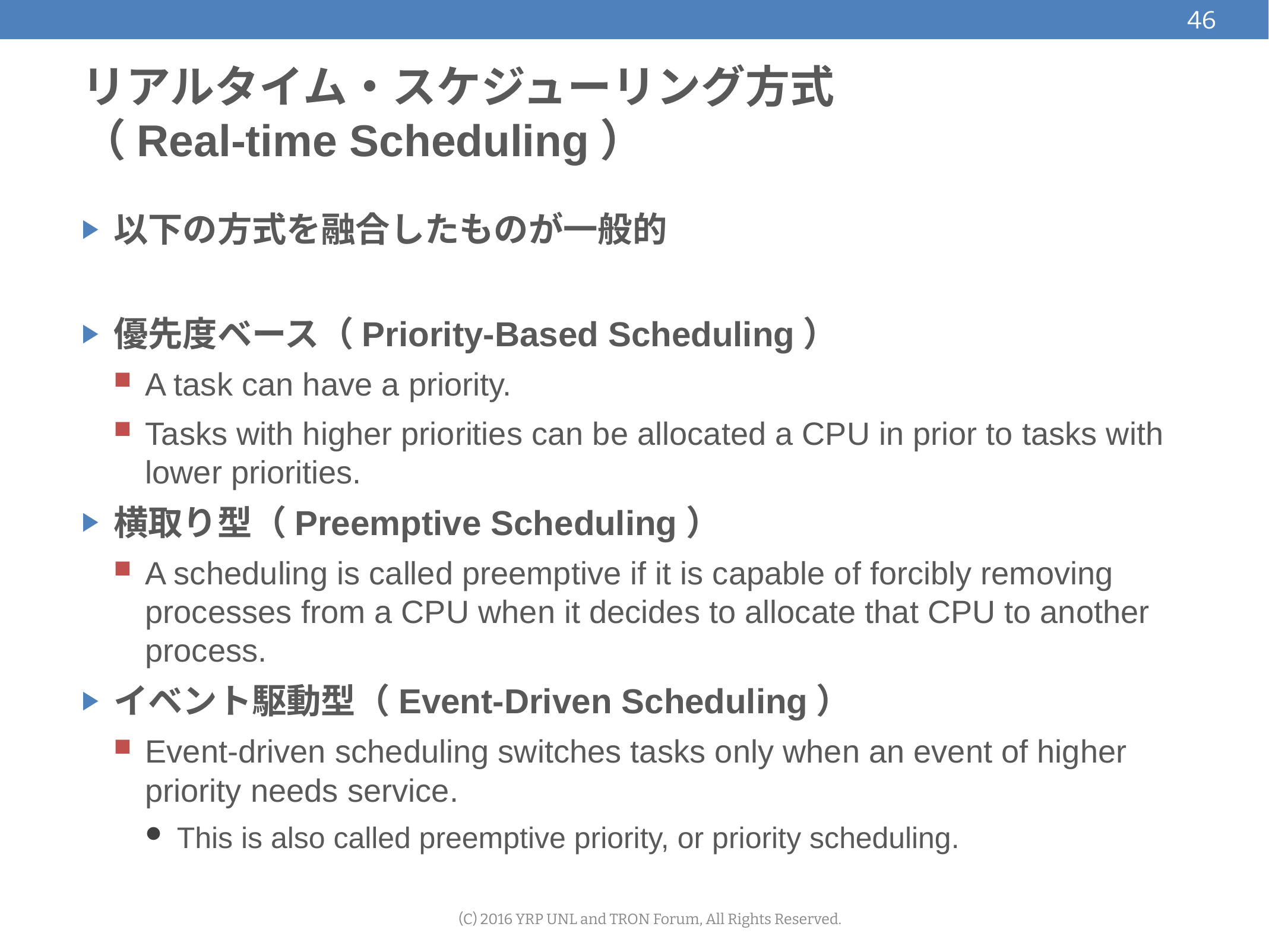

46
# リアルタイム・スケジューリング方式 （Real-time Scheduling）
以下の方式を融合したものが一般的

優先度ベース（Priority-Based Scheduling）
A task can have a priority.
Tasks with higher priorities can be allocated a CPU in prior to tasks with lower priorities.
横取り型（Preemptive Scheduling）
A scheduling is called preemptive if it is capable of forcibly removing processes from a CPU when it decides to allocate that CPU to another process.
イベント駆動型（Event-Driven Scheduling）
Event-driven scheduling switches tasks only when an event of higher priority needs service.
This is also called preemptive priority, or priority scheduling.
(C) 2016 YRP UNL and TRON Forum, All Rights Reserved.